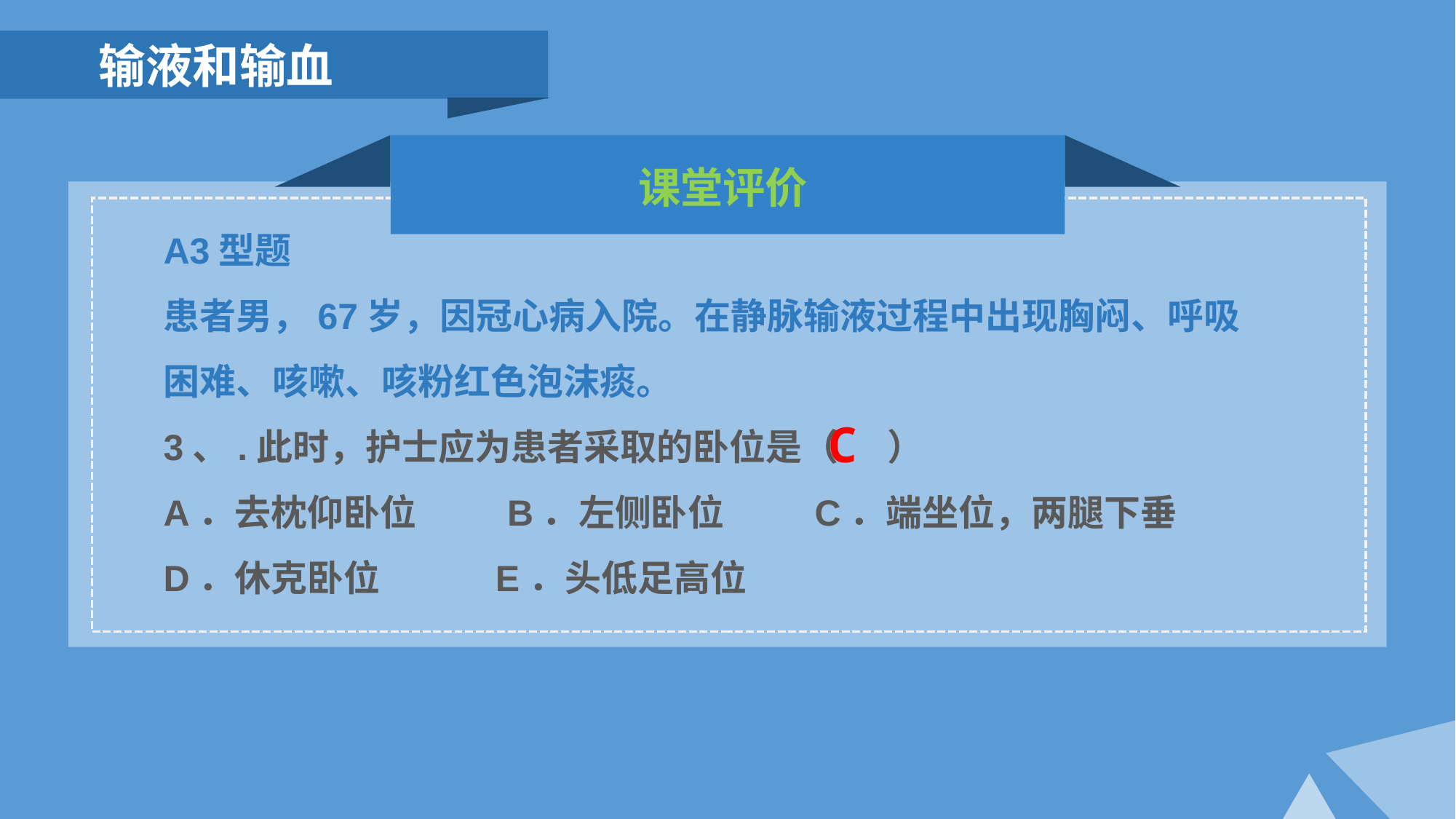

输液和输血

课堂评价

A3型题
患者男，67岁，因冠心病入院。在静脉输液过程中出现胸闷、呼吸困难、咳嗽、咳粉红色泡沫痰。
3、.此时，护士应为患者采取的卧位是（      ）
A．去枕仰卧位          B．左侧卧位          C．端坐位，两腿下垂
D．休克卧位             E．头低足高位
C